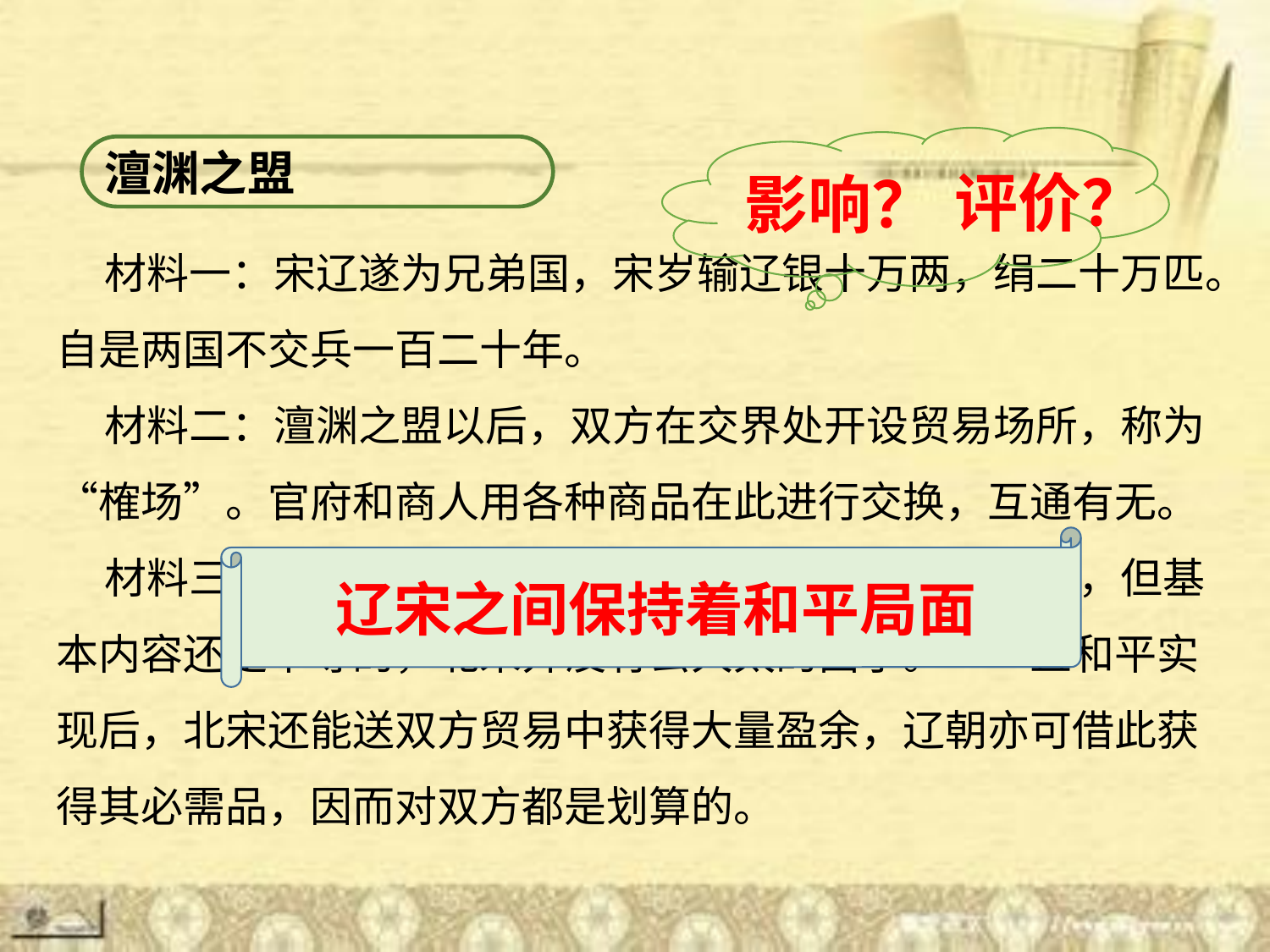

影响？
澶渊之盟
评价？
    材料一：宋辽遂为兄弟国，宋岁输辽银十万两，绢二十万匹。自是两国不交兵一百二十年。
    材料二：澶渊之盟以后，双方在交界处开设贸易场所，称为“榷场”。官府和商人用各种商品在此进行交换，互通有无。
    材料三：尽管澶渊之盟常给人以“城下之盟”的印象，但基本内容还是平等的，北宋并没有丢大太的面子。……且和平实现后，北宋还能送双方贸易中获得大量盈余，辽朝亦可借此获得其必需品，因而对双方都是划算的。
辽宋之间保持着和平局面